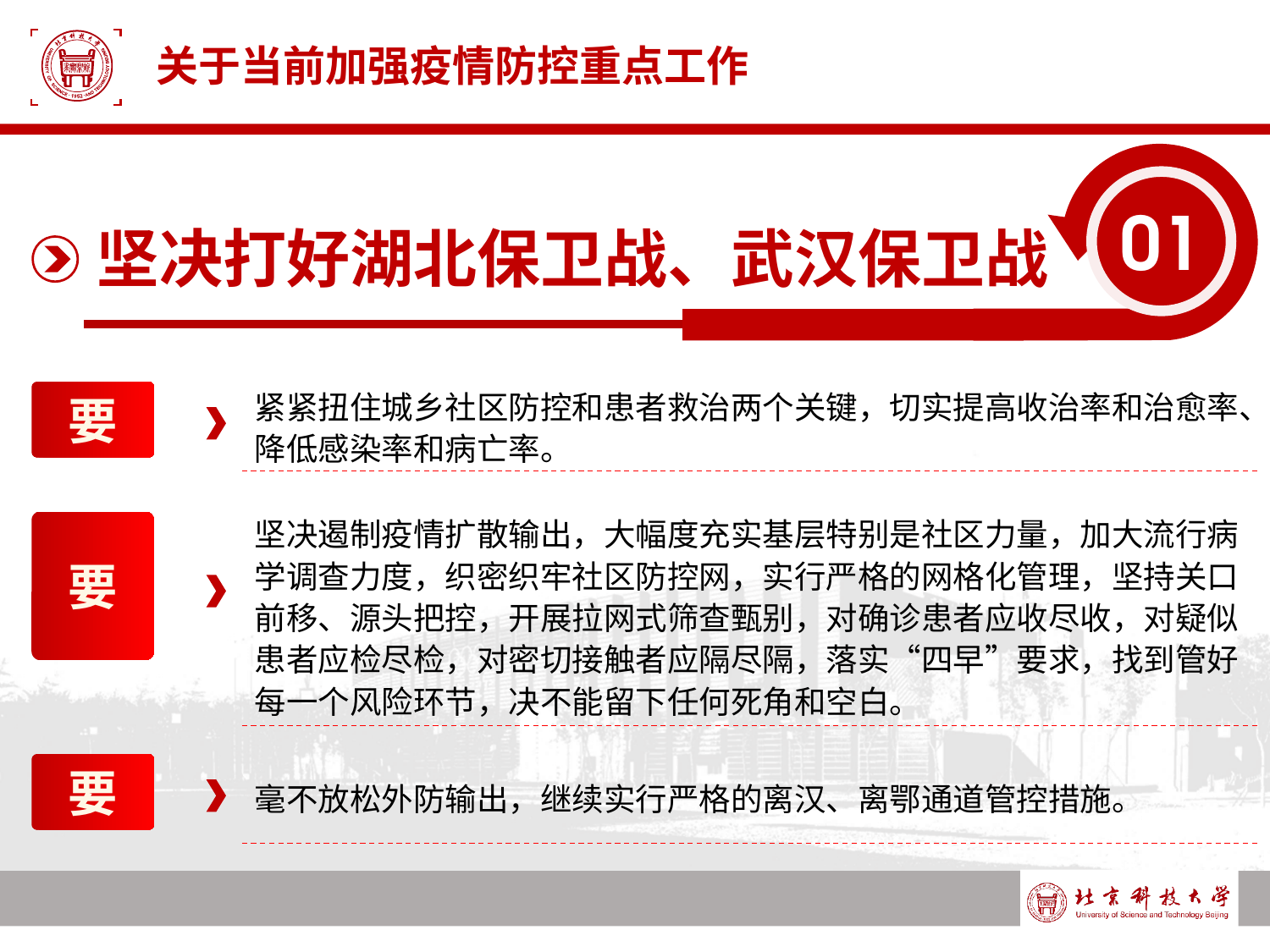

# 关于当前加强疫情防控重点工作

01
坚决打好湖北保卫战、武汉保卫战

紧紧扭住城乡社区防控和患者救治两个关键，切实提高收治率和治愈率、降低感染率和病亡率。
要

坚决遏制疫情扩散输出，大幅度充实基层特别是社区力量，加大流行病学调查力度，织密织牢社区防控网，实行严格的网格化管理，坚持关口前移、源头把控，开展拉网式筛查甄别，对确诊患者应收尽收，对疑似患者应检尽检，对密切接触者应隔尽隔，落实“四早”要求，找到管好每一个风险环节，决不能留下任何死角和空白。
要

要
毫不放松外防输出，继续实行严格的离汉、离鄂通道管控措施。